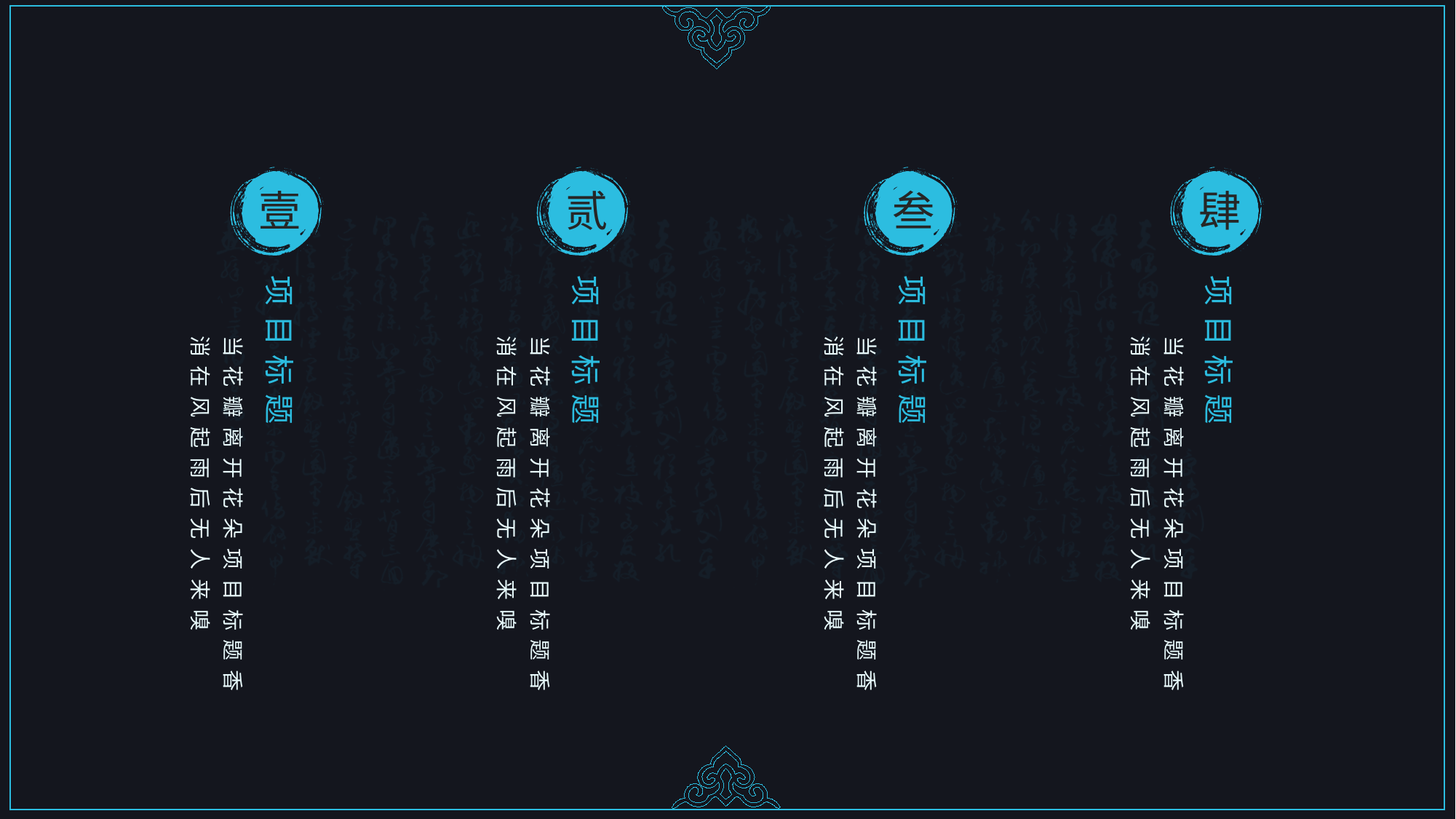

壹
贰
叁
肆
项目标题
项目标题
项目标题
项目标题
当花瓣离开花朵项目标题香消在风起雨后无人来嗅
当花瓣离开花朵项目标题香消在风起雨后无人来嗅
当花瓣离开花朵项目标题香消在风起雨后无人来嗅
当花瓣离开花朵项目标题香消在风起雨后无人来嗅